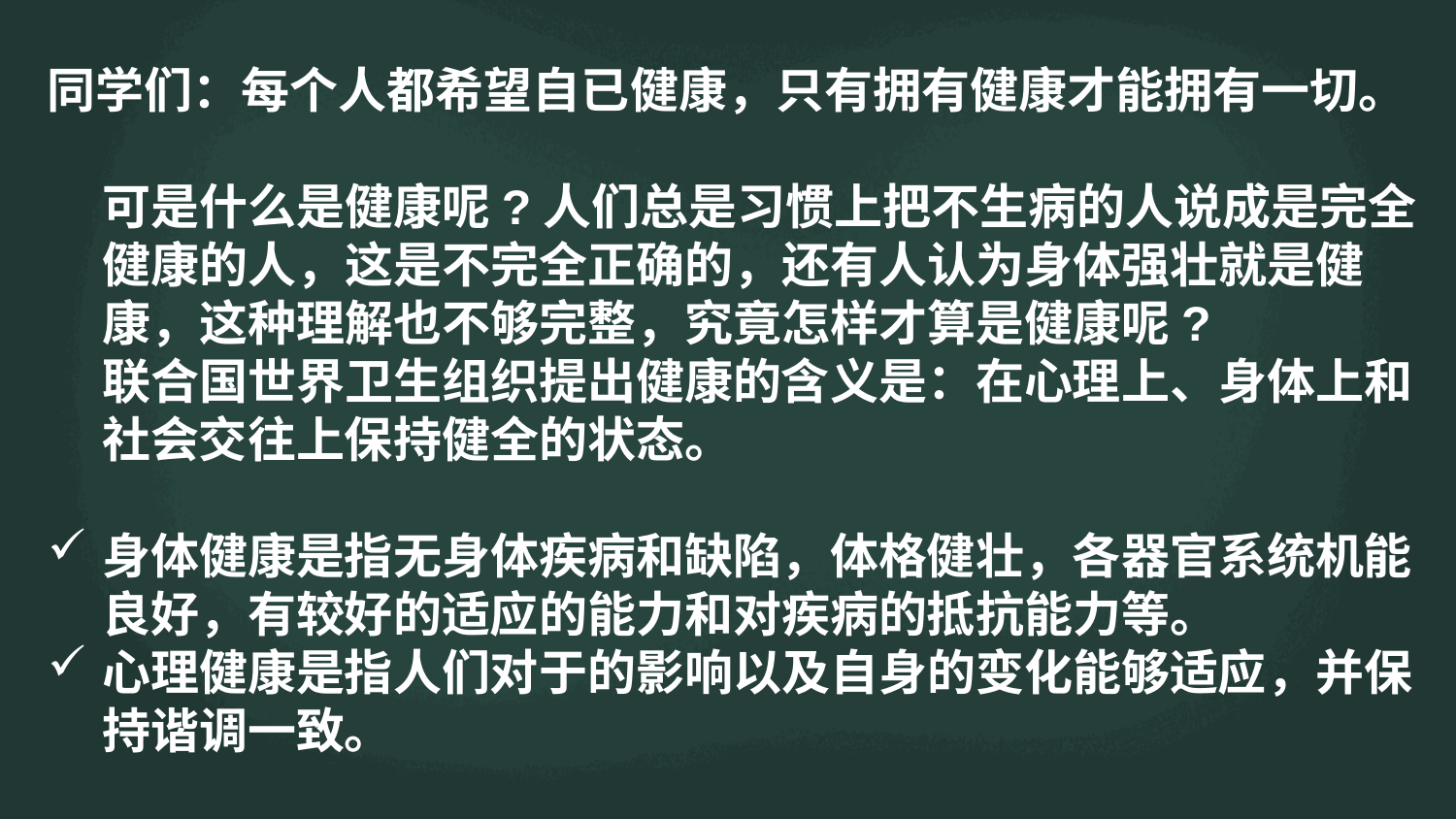

同学们：每个人都希望自已健康，只有拥有健康才能拥有一切。

	可是什么是健康呢?人们总是习惯上把不生病的人说成是完全健康的人，这是不完全正确的，还有人认为身体强壮就是健康，这种理解也不够完整，究竟怎样才算是健康呢?
	联合国世界卫生组织提出健康的含义是：在心理上、身体上和社会交往上保持健全的状态。

身体健康是指无身体疾病和缺陷，体格健壮，各器官系统机能良好，有较好的适应的能力和对疾病的抵抗能力等。
心理健康是指人们对于的影响以及自身的变化能够适应，并保持谐调一致。